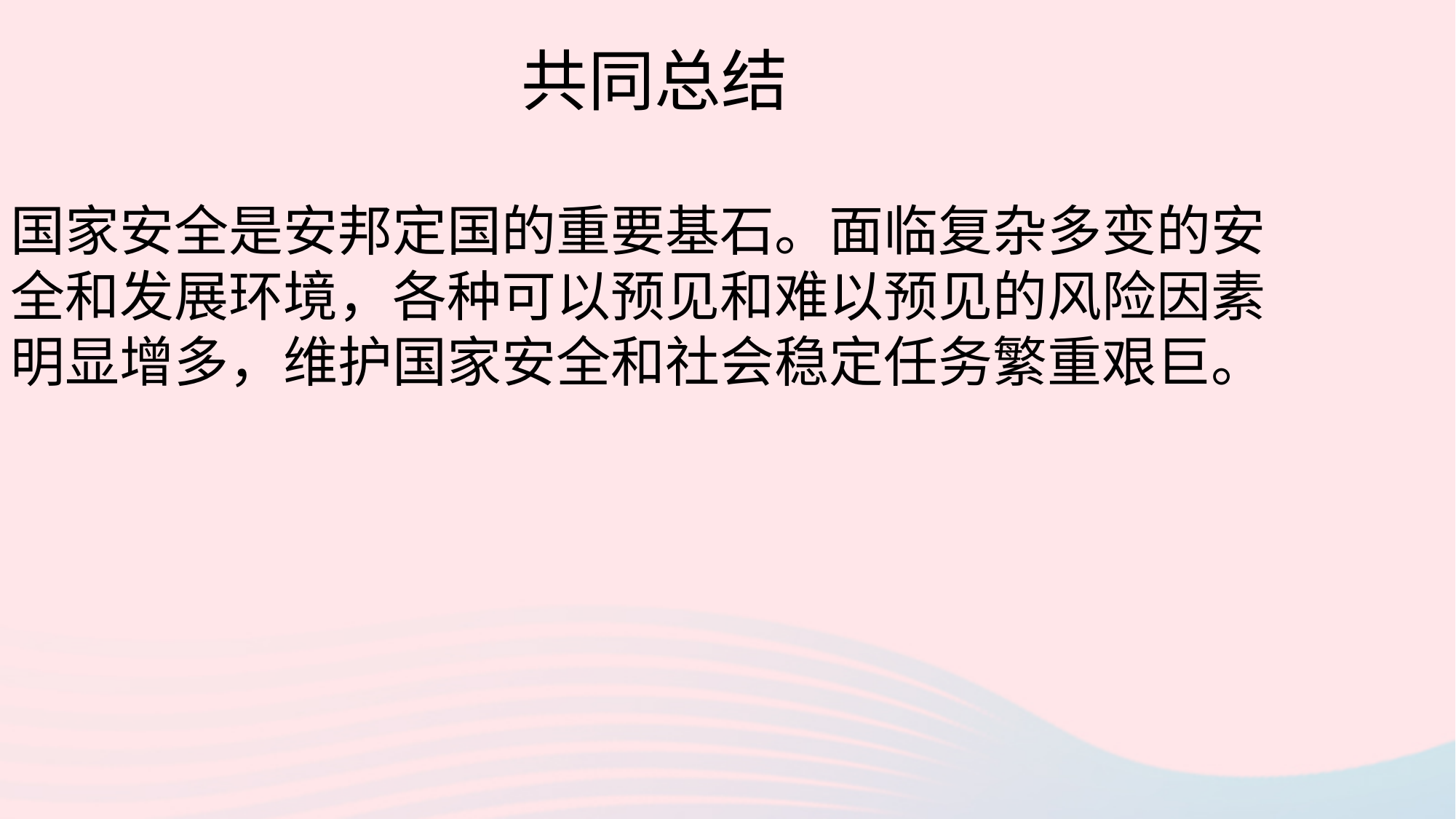

共同总结
国家安全是安邦定国的重要基石。面临复杂多变的安全和发展环境，各种可以预见和难以预见的风险因素明显增多，维护国家安全和社会稳定任务繁重艰巨。